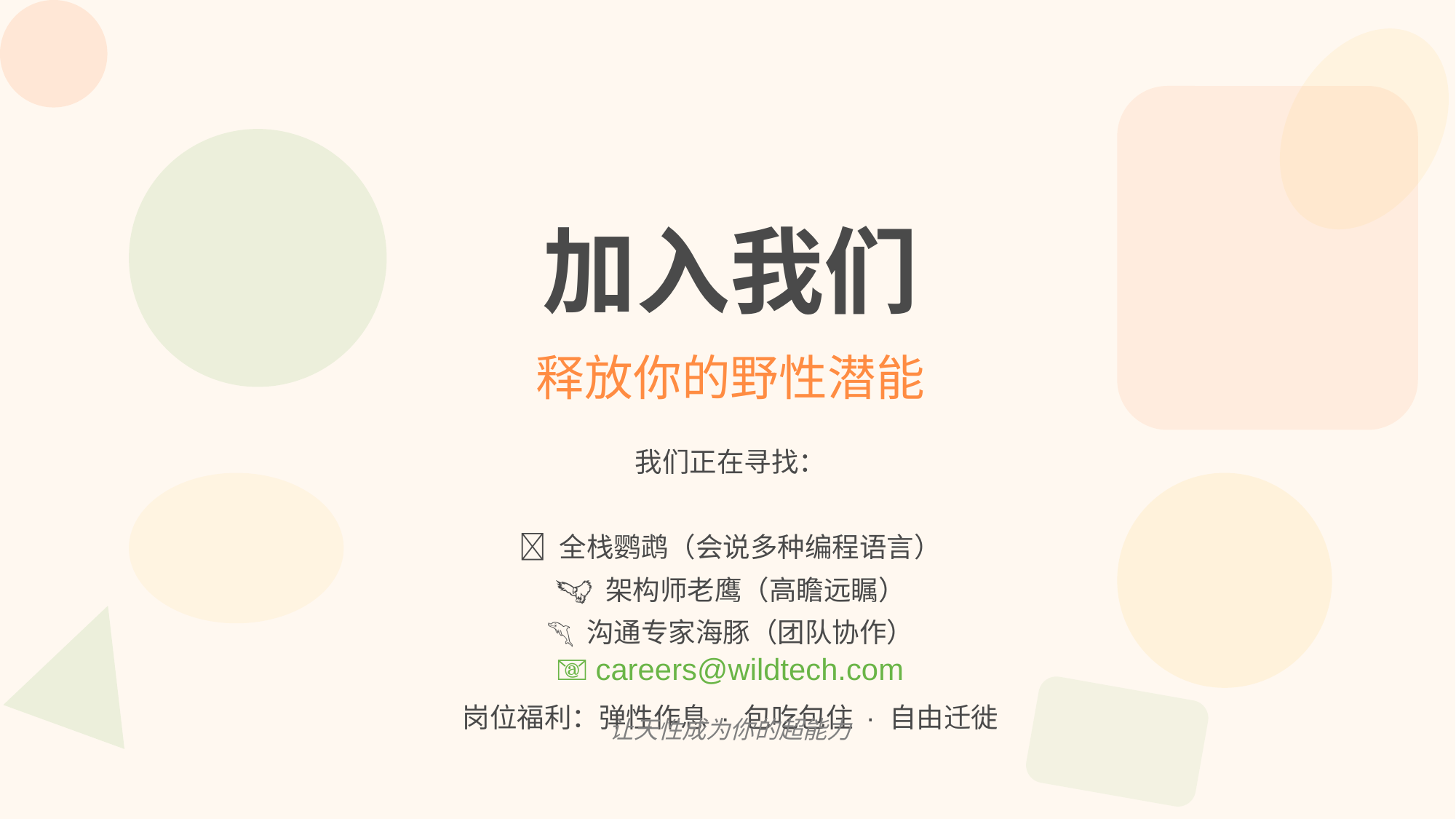

野生动物科技公司

加入我们
WildTech Inc. — 让天性驱动创新

释放你的野性潜能
我们正在寻找：

🦜 全栈鹦鹉（会说多种编程语言）
🦅 架构师老鹰（高瞻远瞩）
🐬 沟通专家海豚（团队协作）

岗位福利：弹性作息 · 包吃包住 · 自由迁徙
当动物王国遇见硅谷

📧 careers@wildtech.com

让天性成为你的超能力